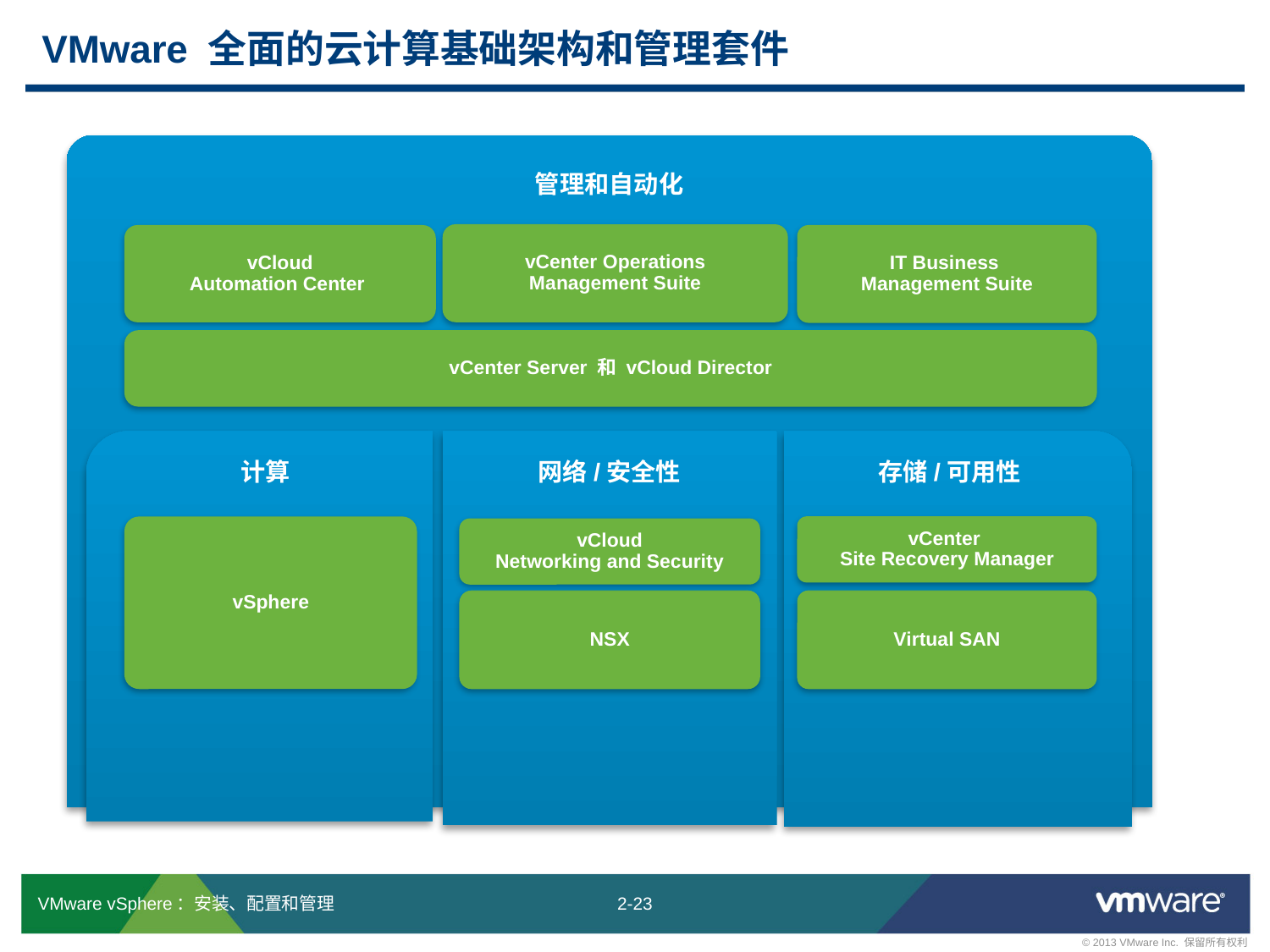

# VMware 全面的云计算基础架构和管理套件
管理和自动化
vCenter Operations
Management Suite
vCloud
Automation Center
IT Business
Management Suite
vCenter Server 和 vCloud Director
计算
网络/安全性
存储/可用性
vCenter
Site Recovery Manager
vSphere
vCloud
Networking and Security
NSX
Virtual SAN